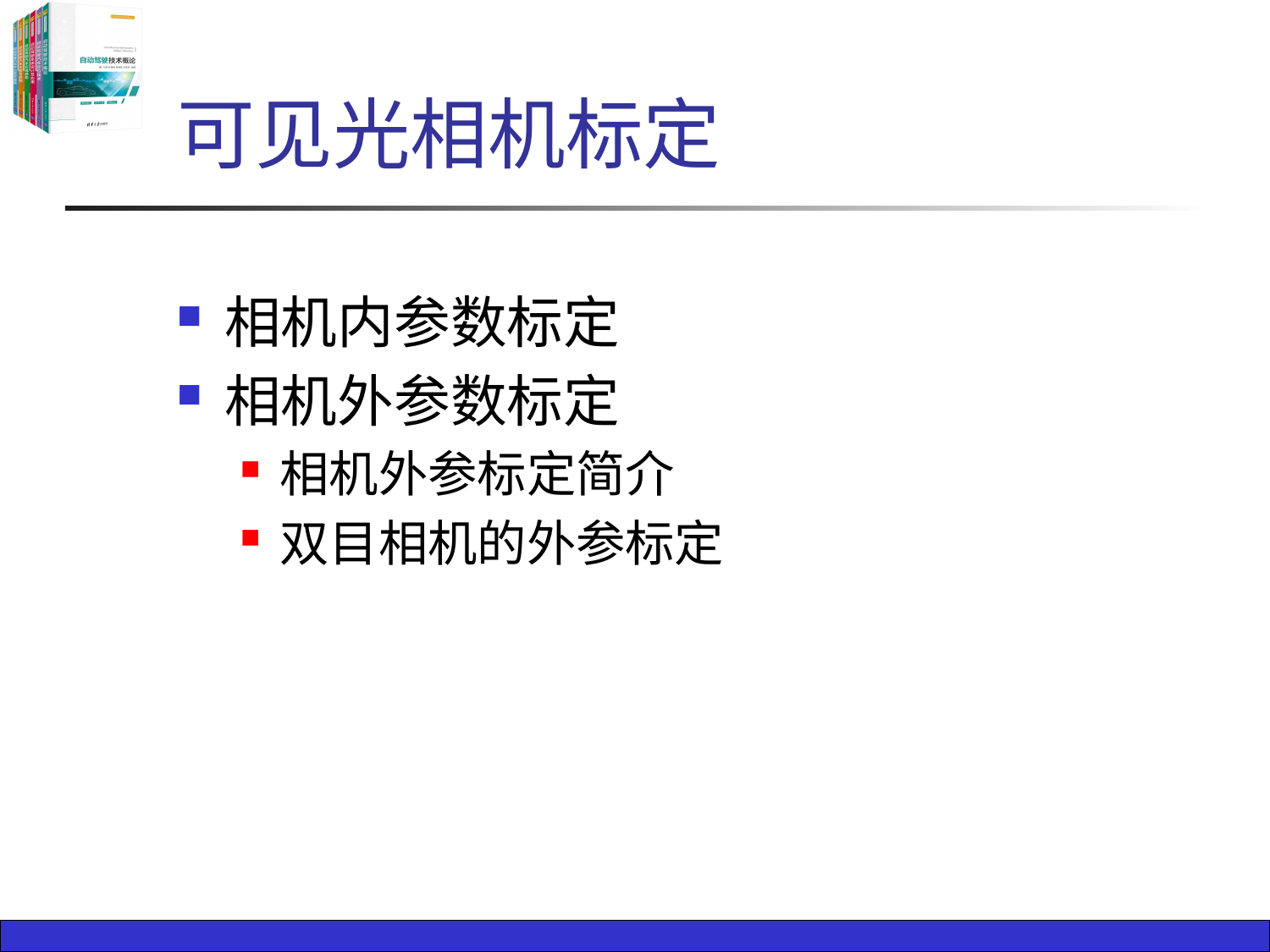

# 可见光相机标定
相机内参数标定
相机外参数标定
相机外参标定简介
双目相机的外参标定